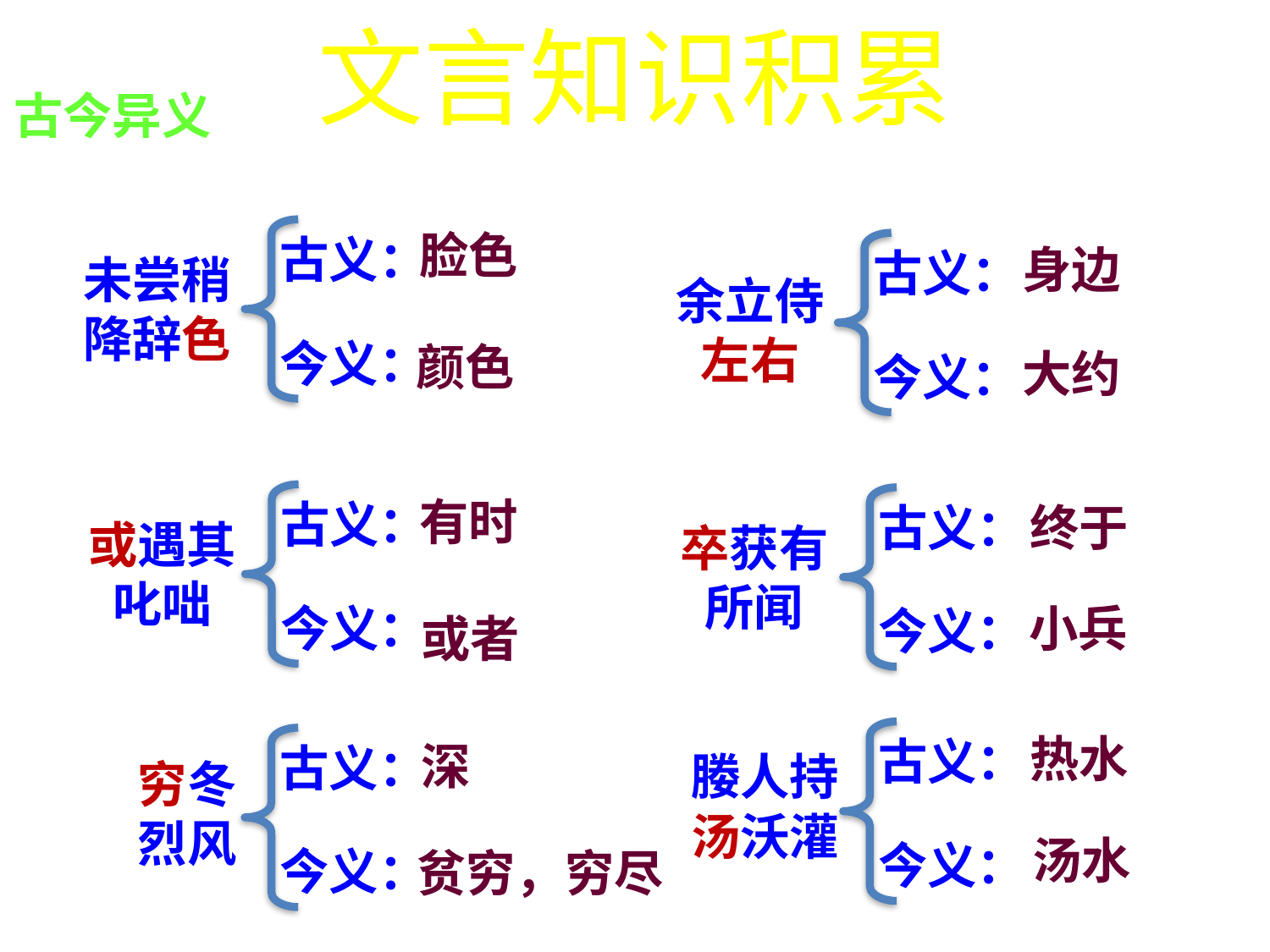

文言知识积累
古今异义
脸色

古义：
今义：

古义：
今义：
身边
未尝稍
降辞色
余立侍
左右
颜色
大约

古义：
今义：
有时

古义：
今义：
终于
或遇其
叱咄
卒获有
所闻
小兵
或者

古义：
今义：
热水

古义：
今义：
深
媵人持
汤沃灌
穷冬
烈风
汤水
贫穷，穷尽